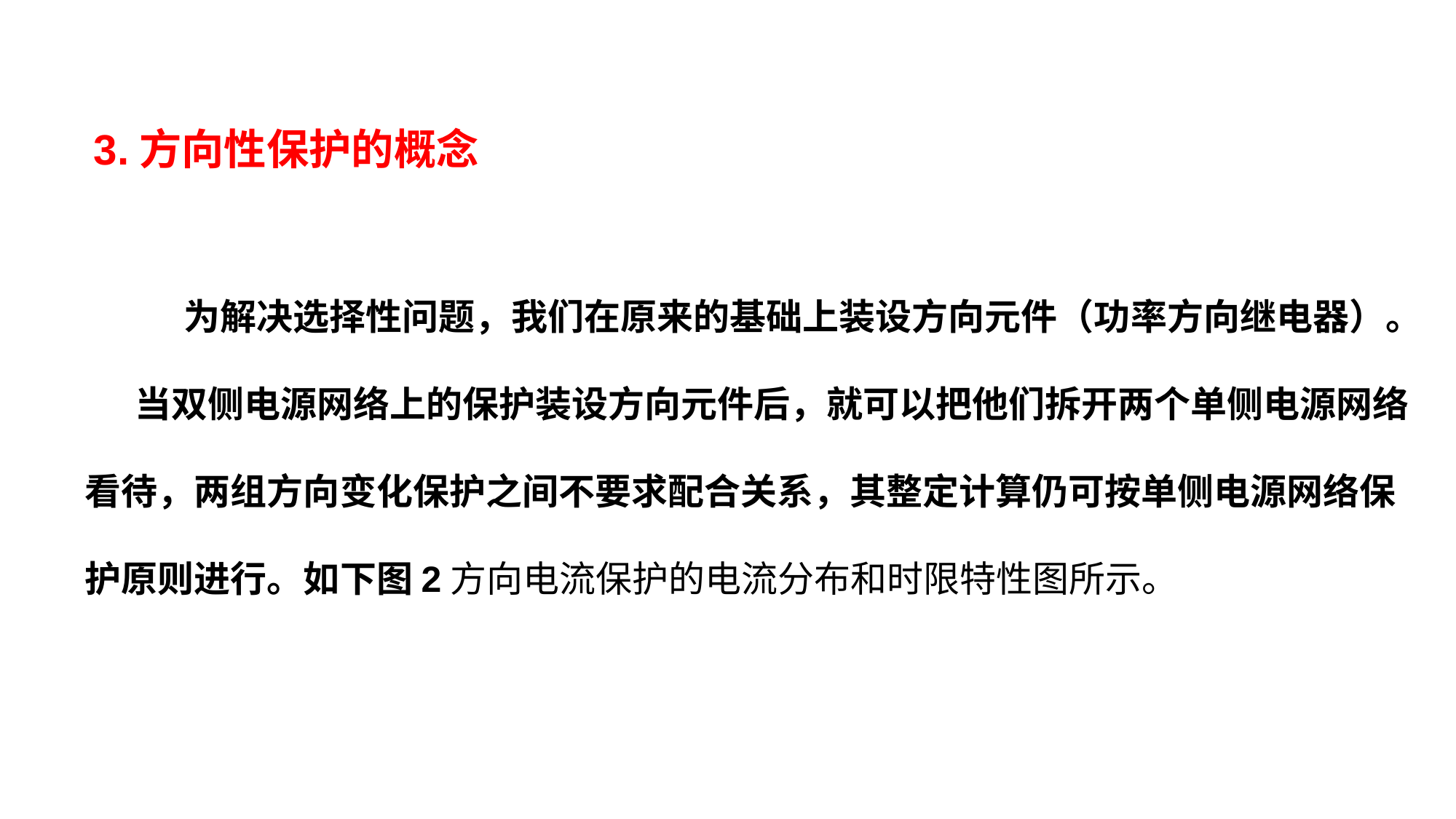

3.方向性保护的概念
           为解决选择性问题，我们在原来的基础上装设方向元件（功率方向继电器）。
     当双侧电源网络上的保护装设方向元件后，就可以把他们拆开两个单侧电源网络看待，两组方向变化保护之间不要求配合关系，其整定计算仍可按单侧电源网络保护原则进行。如下图2方向电流保护的电流分布和时限特性图所示。